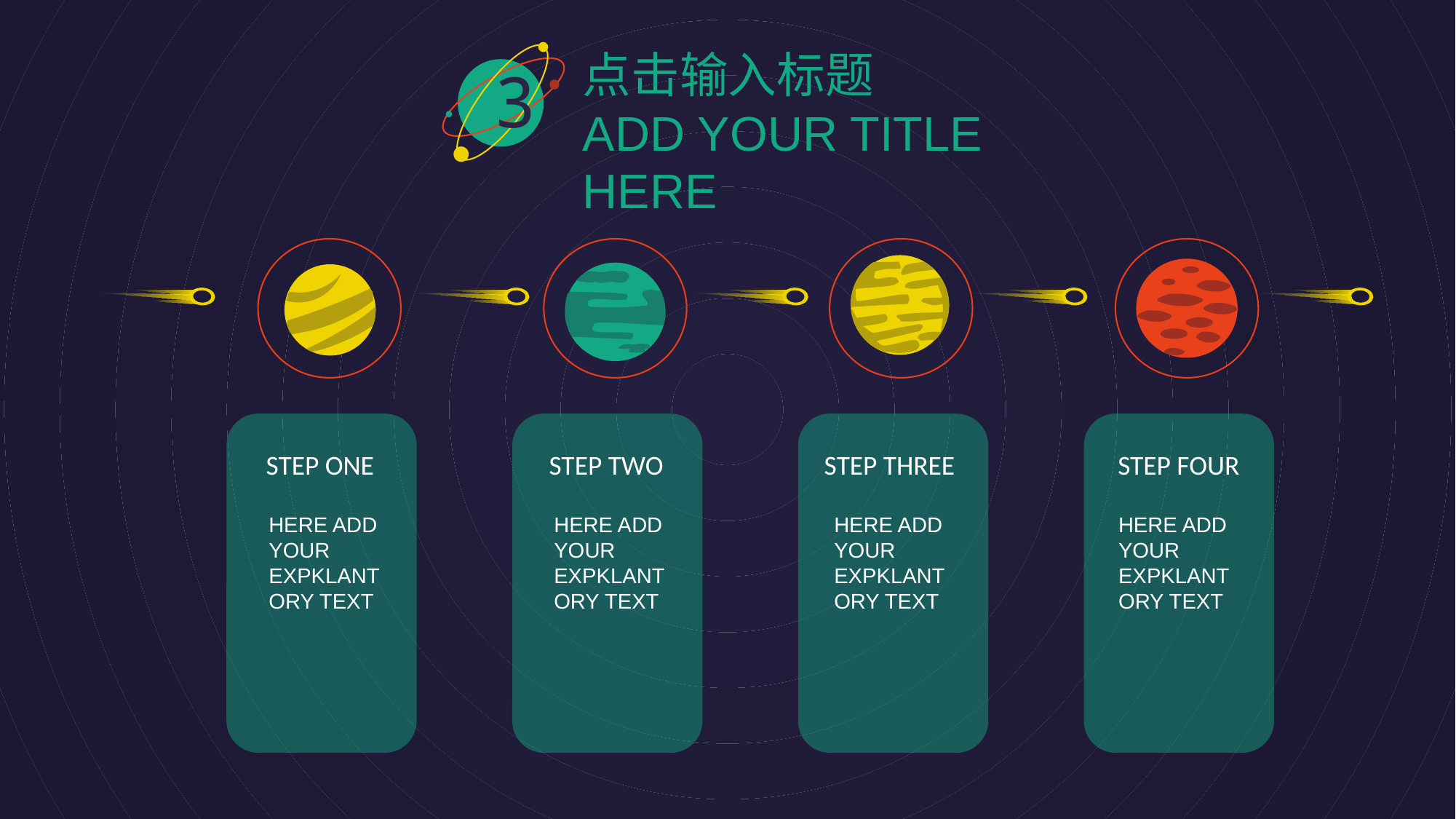

3
点击输入标题
ADD YOUR TITLE HERE

STEP ONE
STEP TWO
STEP THREE
STEP FOUR
HERE ADD YOUR EXPKLANTORY TEXT
HERE ADD YOUR EXPKLANTORY TEXT
HERE ADD YOUR EXPKLANTORY TEXT
HERE ADD YOUR EXPKLANTORY TEXT